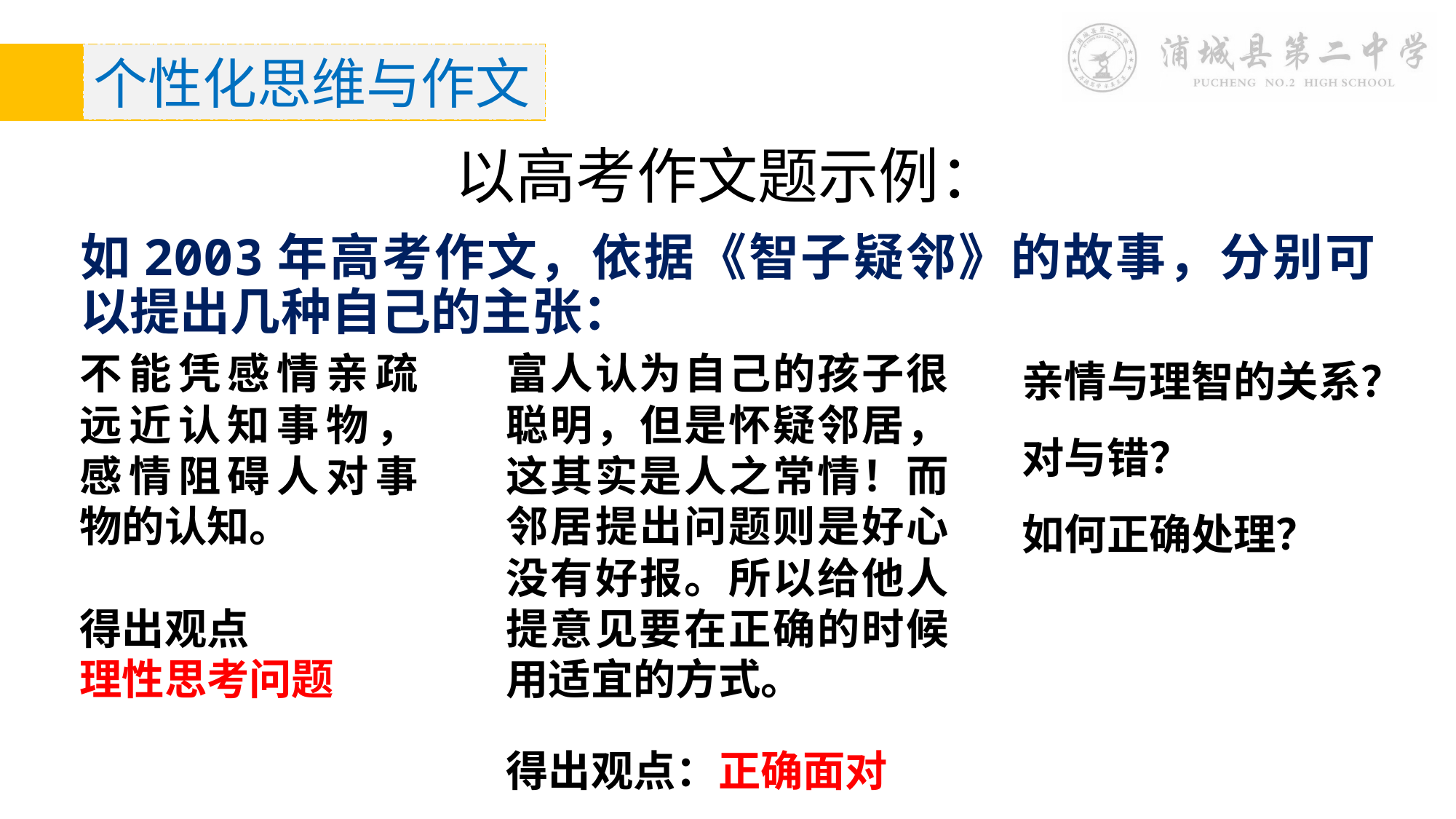

个性化思维与作文

以高考作文题示例：
如2003年高考作文，依据《智子疑邻》的故事，分别可以提出几种自己的主张：
亲情与理智的关系？
对与错？
如何正确处理？
不能凭感情亲疏远近认知事物，感情阻碍人对事物的认知。

得出观点
理性思考问题
富人认为自己的孩子很聪明，但是怀疑邻居，这其实是人之常情！而邻居提出问题则是好心没有好报。所以给他人提意见要在正确的时候用适宜的方式。

得出观点：正确面对